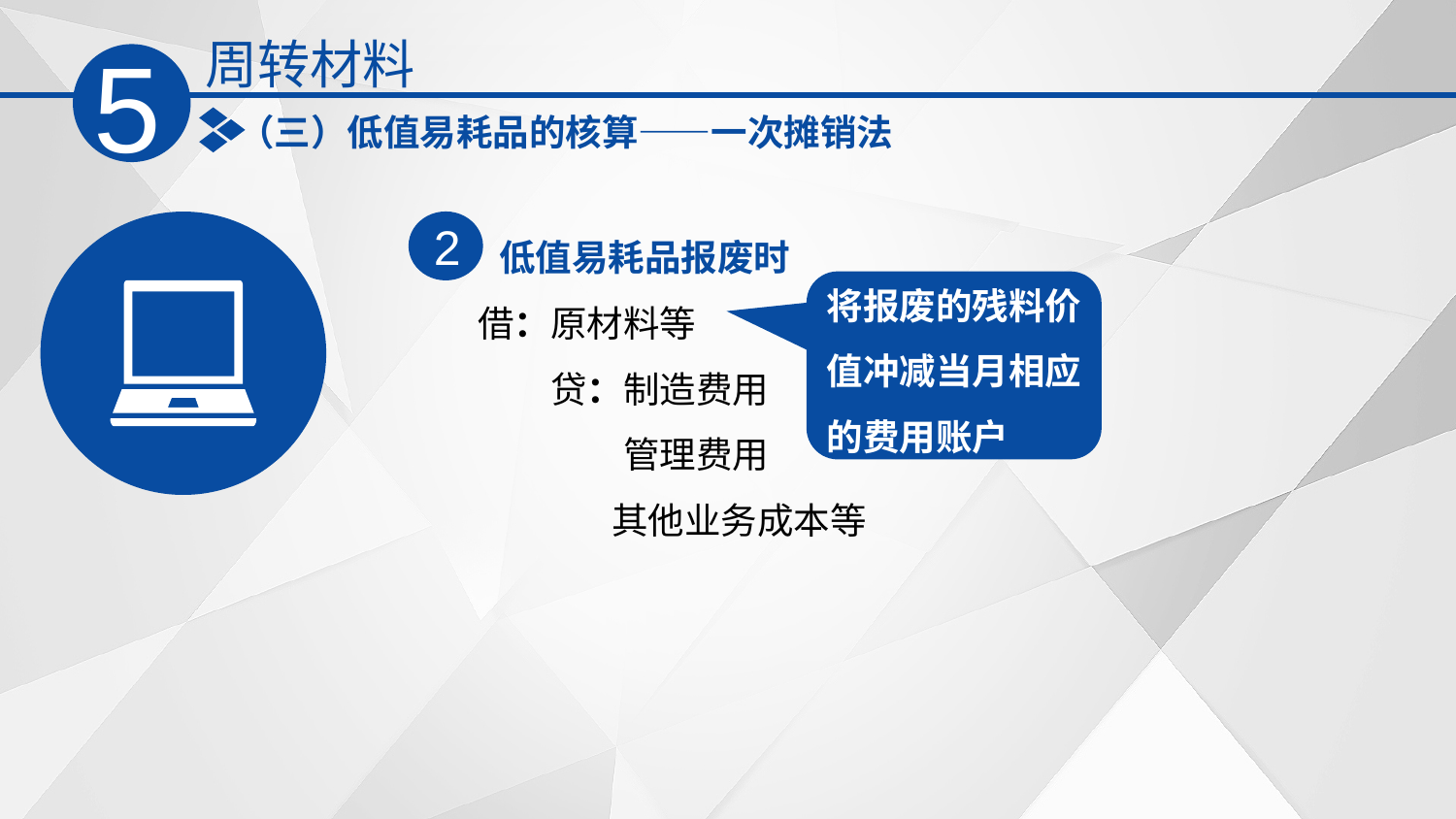

周转材料
5

（三）低值易耗品的核算——一次摊销法

低值易耗品报废时
2

将报废的残料价值冲减当月相应的费用账户
借：原材料等
　　贷：制造费用
　　　　管理费用
　　　   其他业务成本等